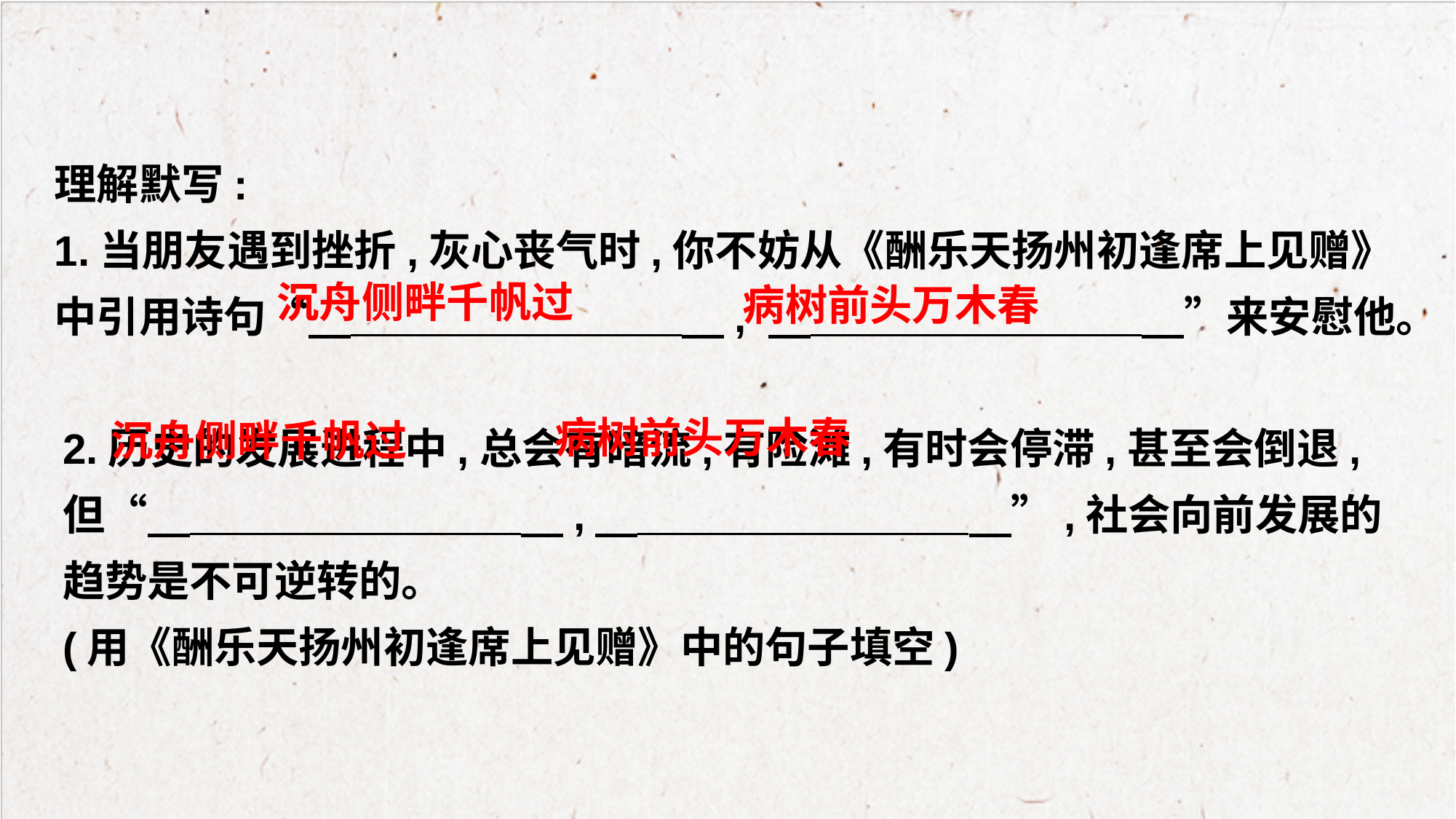

理解默写:
1.当朋友遇到挫折,灰心丧气时,你不妨从《酬乐天扬州初逢席上见赠》中引用诗句“　                            　, 　                            　”来安慰他。
2.历史的发展进程中,总会有暗流,有险滩,有时会停滞,甚至会倒退,但“　                            　,　                            　”,社会向前发展的趋势是不可逆转的。
(用《酬乐天扬州初逢席上见赠》中的句子填空)
　沉舟侧畔千帆过
　病树前头万木春
　病树前头万木春
　沉舟侧畔千帆过